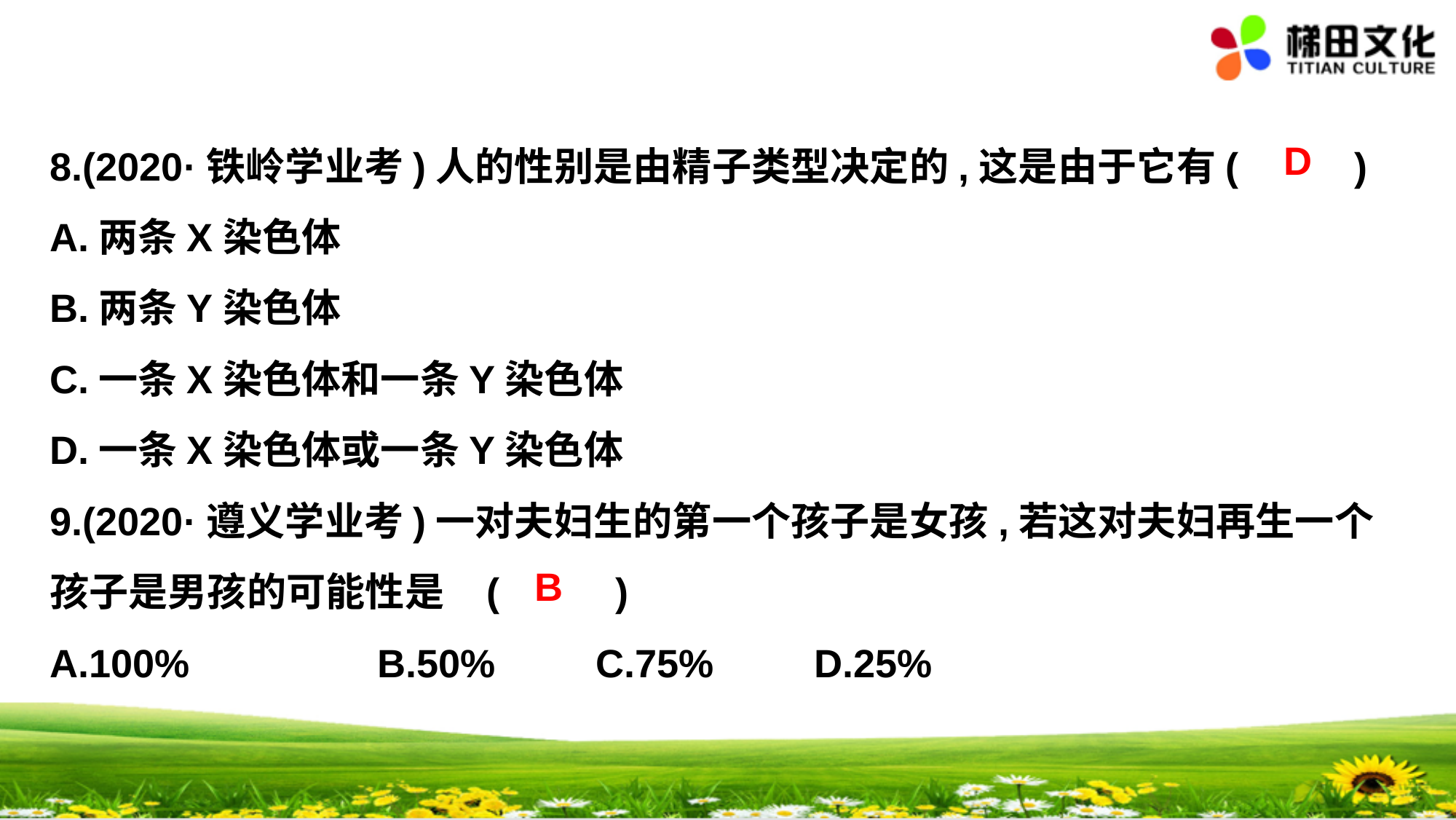

D
8.(2020·铁岭学业考)人的性别是由精子类型决定的,这是由于它有(　  　)
A.两条X染色体
B.两条Y染色体
C.一条X染色体和一条Y染色体
D.一条X染色体或一条Y染色体
9.(2020·遵义学业考)一对夫妇生的第一个孩子是女孩,若这对夫妇再生一个
孩子是男孩的可能性是	(　  　)
A.100%　　	B.50%　　	C.75%　　	D.25%
B